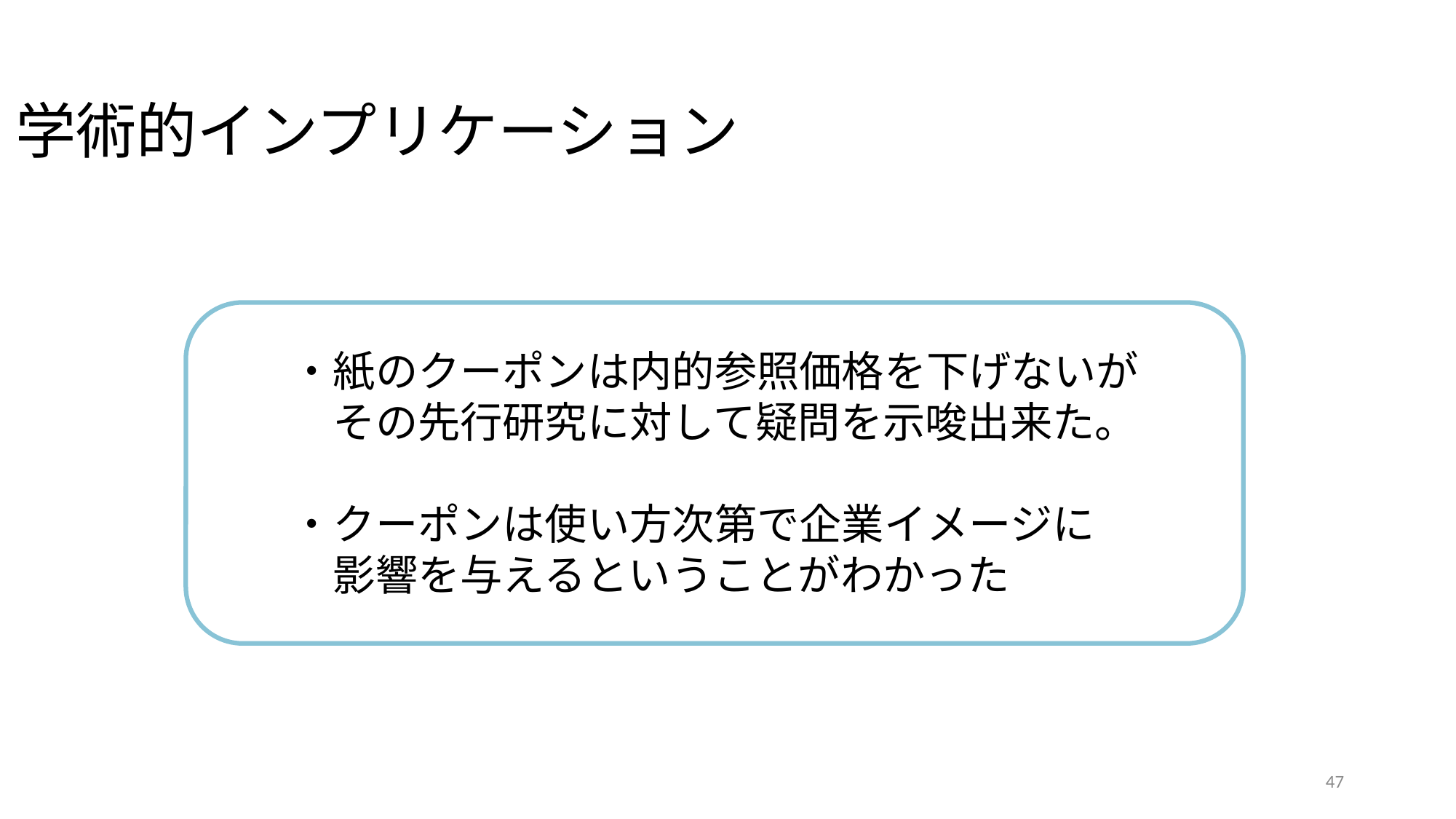

学術的インプリケーション

・紙のクーポンは内的参照価格を下げないが
　その先行研究に対して疑問を示唆出来た。

・クーポンは使い方次第で企業イメージに
　影響を与えるということがわかった
47